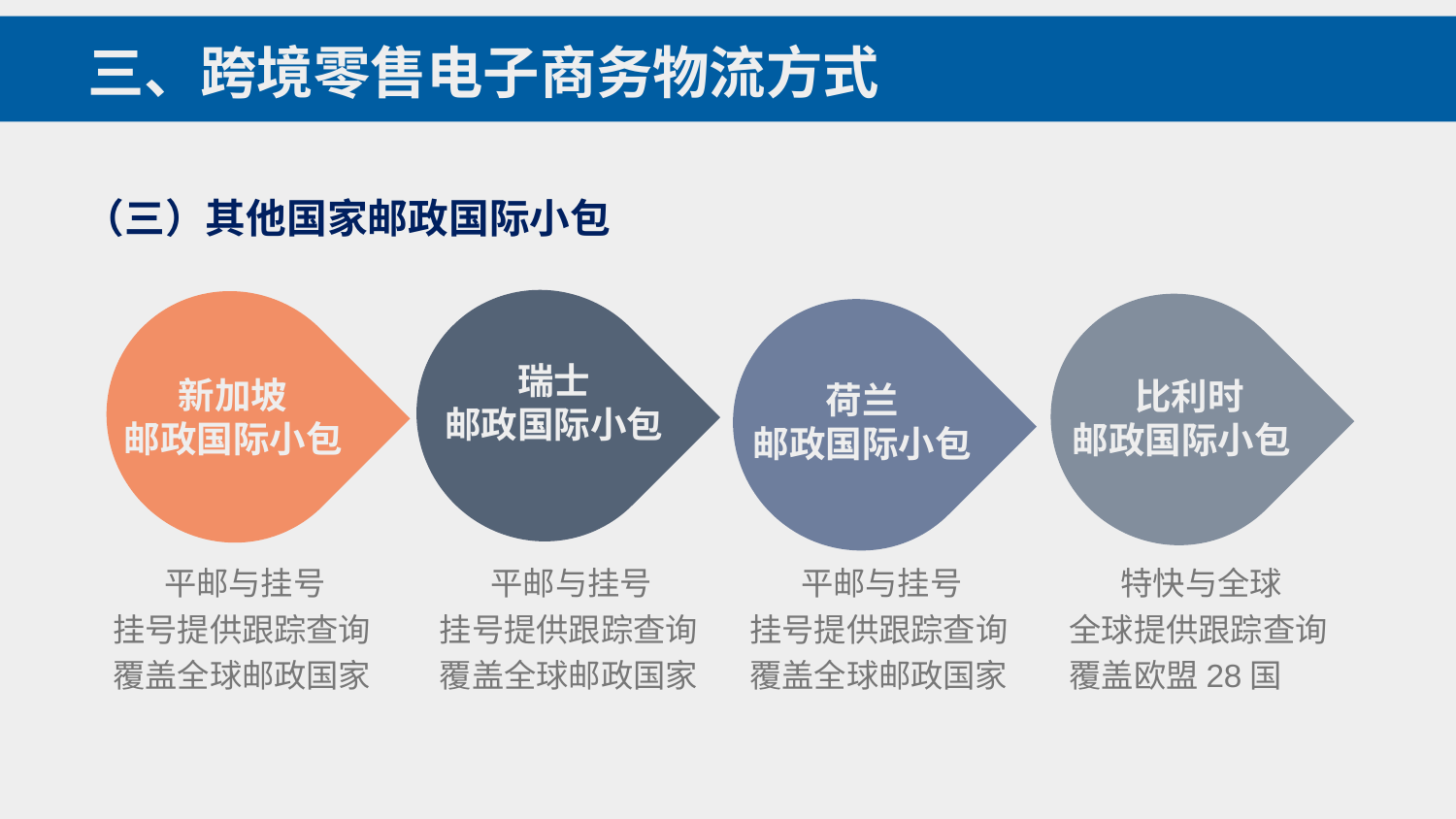

三、跨境零售电子商务物流方式
（三）其他国家邮政国际小包

瑞士
邮政国际小包
新加坡
邮政国际小包
比利时
邮政国际小包
荷兰
邮政国际小包
      平邮与挂号
挂号提供跟踪查询覆盖全球邮政国家
      平邮与挂号
挂号提供跟踪查询覆盖全球邮政国家
      平邮与挂号
挂号提供跟踪查询覆盖全球邮政国家
      特快与全球
全球提供跟踪查询覆盖欧盟28国